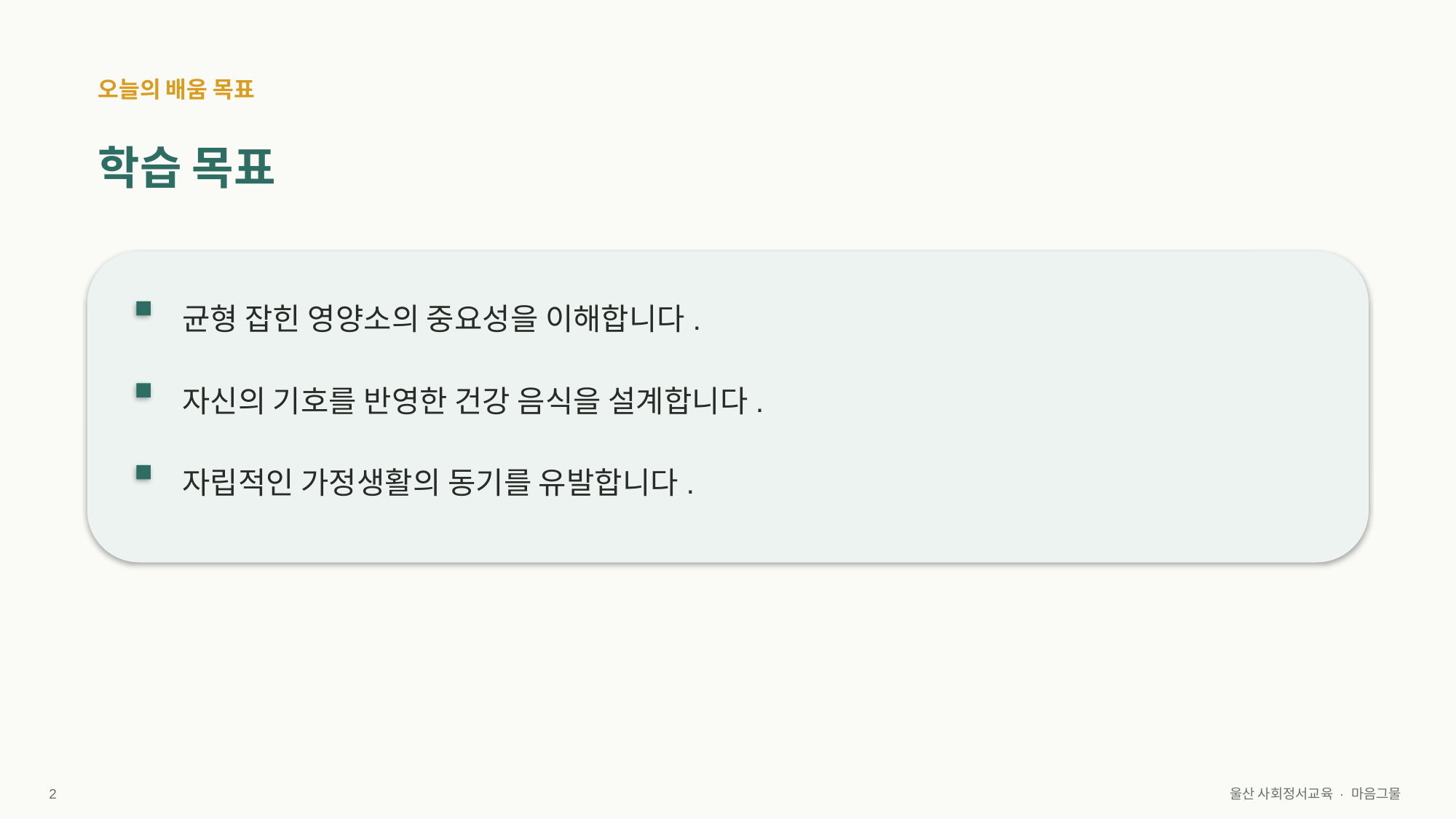

오늘의 배움 목표
학습 목표

균형 잡힌 영양소의 중요성을 이해합니다.

자신의 기호를 반영한 건강 음식을 설계합니다.

자립적인 가정생활의 동기를 유발합니다.

2
울산 사회정서교육 · 마음그물